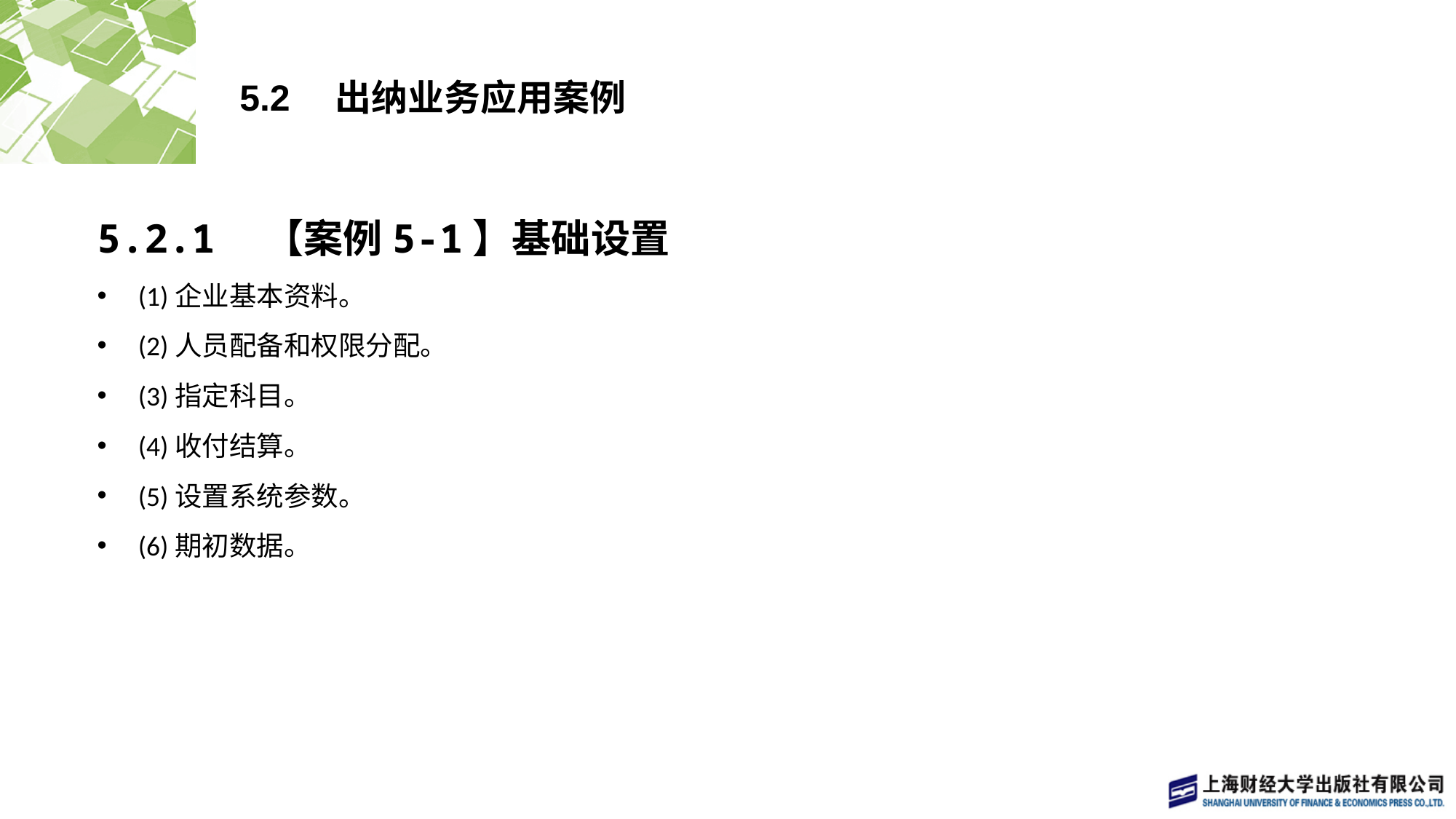

# 5.2　出纳业务应用案例
5.2.1　【案例5-1】基础设置
(1)企业基本资料。
(2)人员配备和权限分配。
(3)指定科目。
(4)收付结算。
(5)设置系统参数。
(6)期初数据。